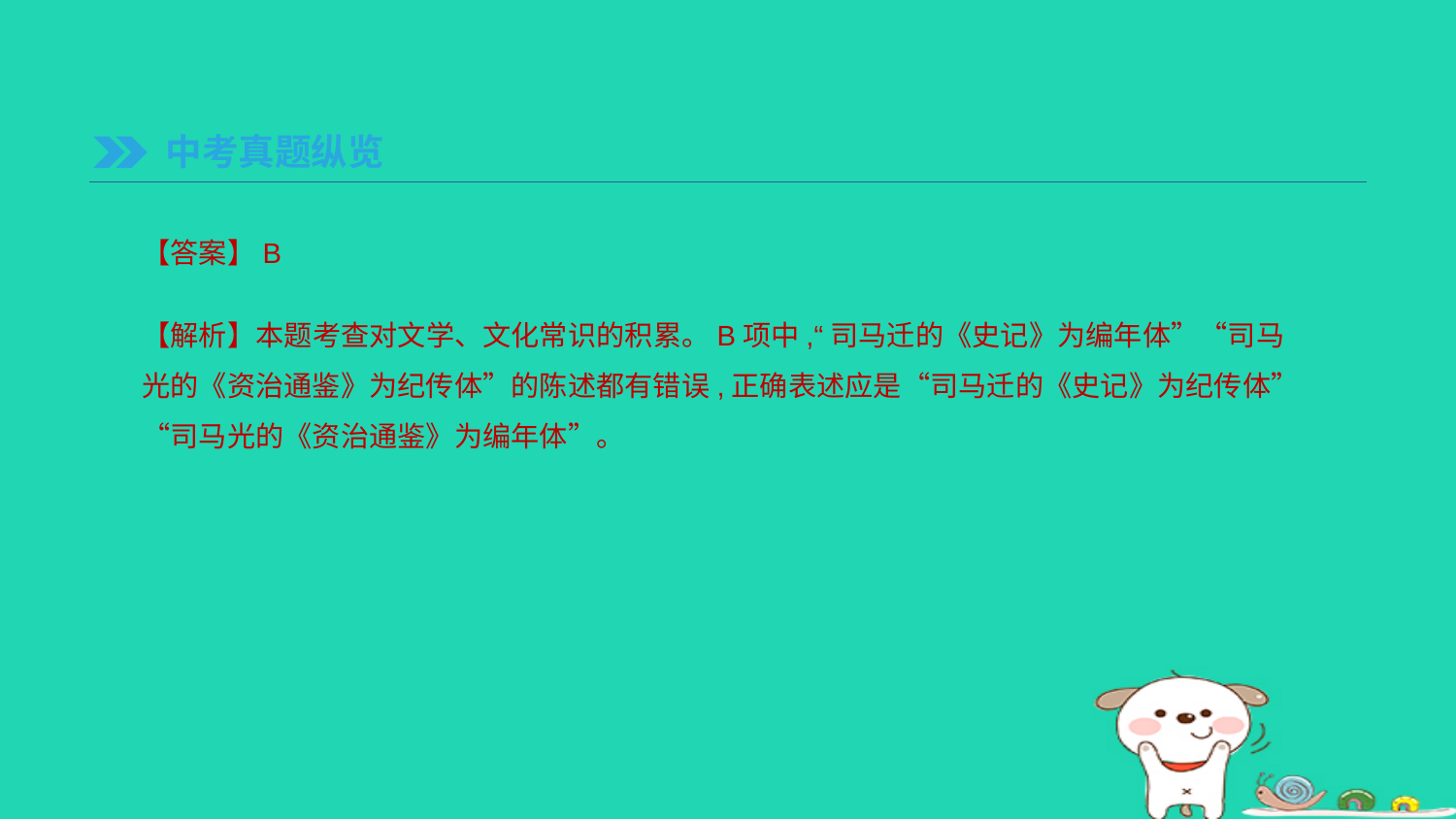

中考真题纵览

【答案】B
【解析】本题考查对文学、文化常识的积累。B项中,“司马迁的《史记》为编年体”“司马光的《资治通鉴》为纪传体”的陈述都有错误,正确表述应是“司马迁的《史记》为纪传体”“司马光的《资治通鉴》为编年体”。